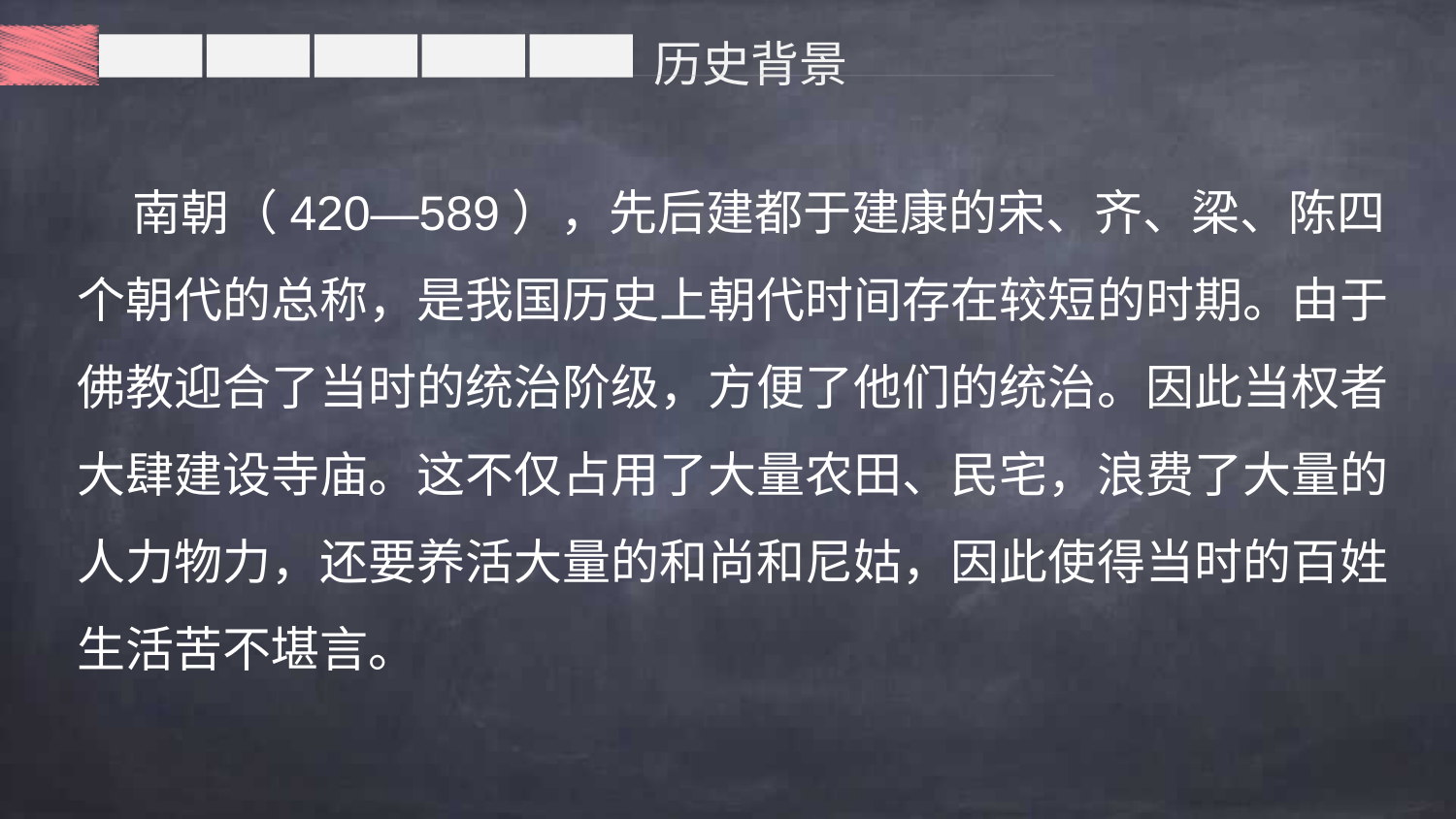

历史背景

    南朝（420—589），先后建都于建康的宋、齐、梁、陈四个朝代的总称，是我国历史上朝代时间存在较短的时期。由于佛教迎合了当时的统治阶级，方便了他们的统治。因此当权者大肆建设寺庙。这不仅占用了大量农田、民宅，浪费了大量的人力物力，还要养活大量的和尚和尼姑，因此使得当时的百姓生活苦不堪言。